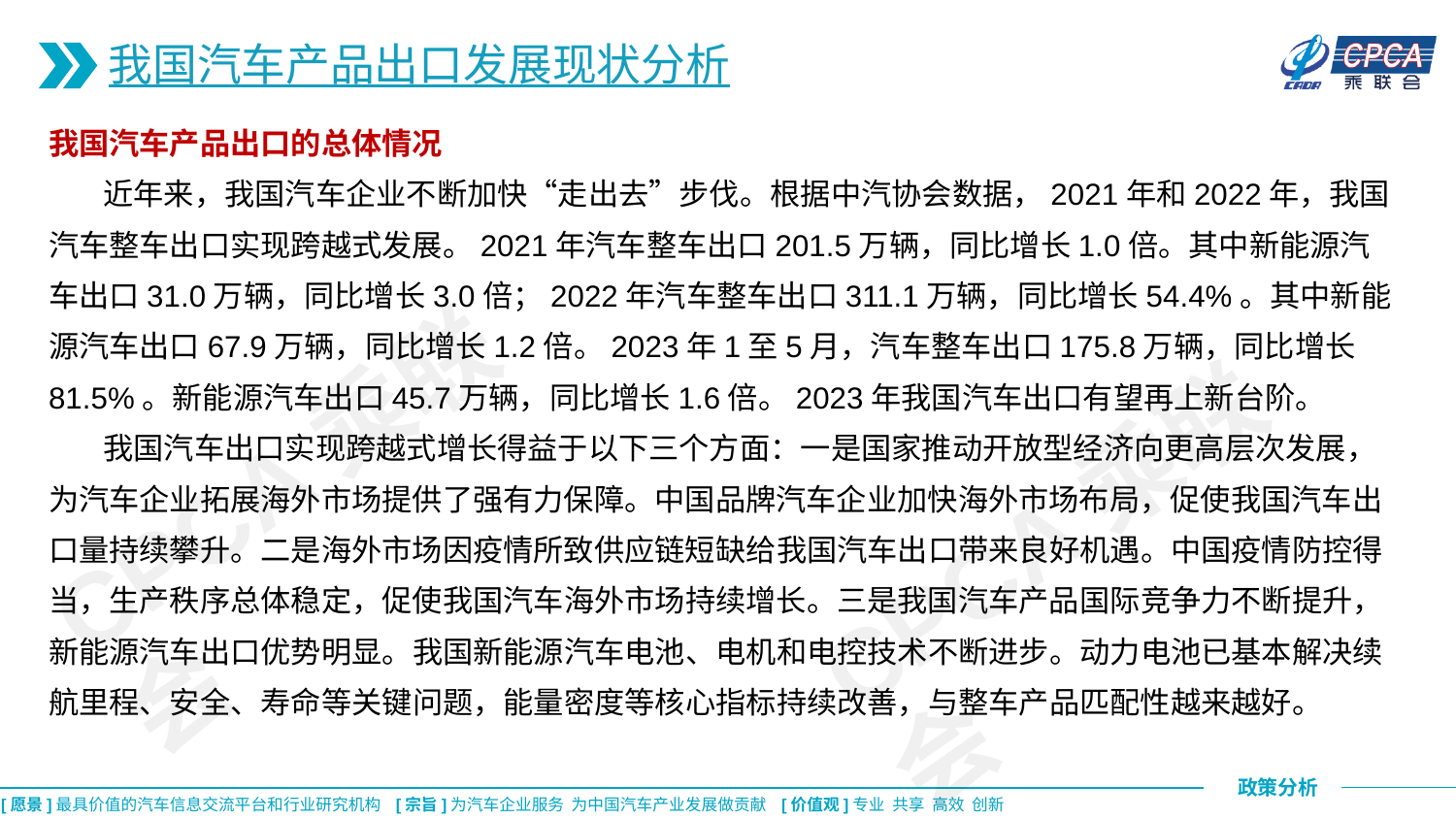

我国汽车产品出口发展现状分析
我国汽车产品出口的总体情况
       近年来，我国汽车企业不断加快“走出去”步伐。根据中汽协会数据，2021年和2022年，我国汽车整车出口实现跨越式发展。2021年汽车整车出口201.5万辆，同比增长1.0倍。其中新能源汽车出口31.0万辆，同比增长3.0倍；2022年汽车整车出口311.1万辆，同比增长54.4%。其中新能源汽车出口67.9万辆，同比增长1.2倍。2023年1至5月，汽车整车出口175.8万辆，同比增长81.5%。新能源汽车出口45.7万辆，同比增长1.6倍。2023年我国汽车出口有望再上新台阶。
       我国汽车出口实现跨越式增长得益于以下三个方面：一是国家推动开放型经济向更高层次发展，为汽车企业拓展海外市场提供了强有力保障。中国品牌汽车企业加快海外市场布局，促使我国汽车出口量持续攀升。二是海外市场因疫情所致供应链短缺给我国汽车出口带来良好机遇。中国疫情防控得当，生产秩序总体稳定，促使我国汽车海外市场持续增长。三是我国汽车产品国际竞争力不断提升，新能源汽车出口优势明显。我国新能源汽车电池、电机和电控技术不断进步。动力电池已基本解决续航里程、安全、寿命等关键问题，能量密度等核心指标持续改善，与整车产品匹配性越来越好。
CPCA乘联会
CPCA乘联会